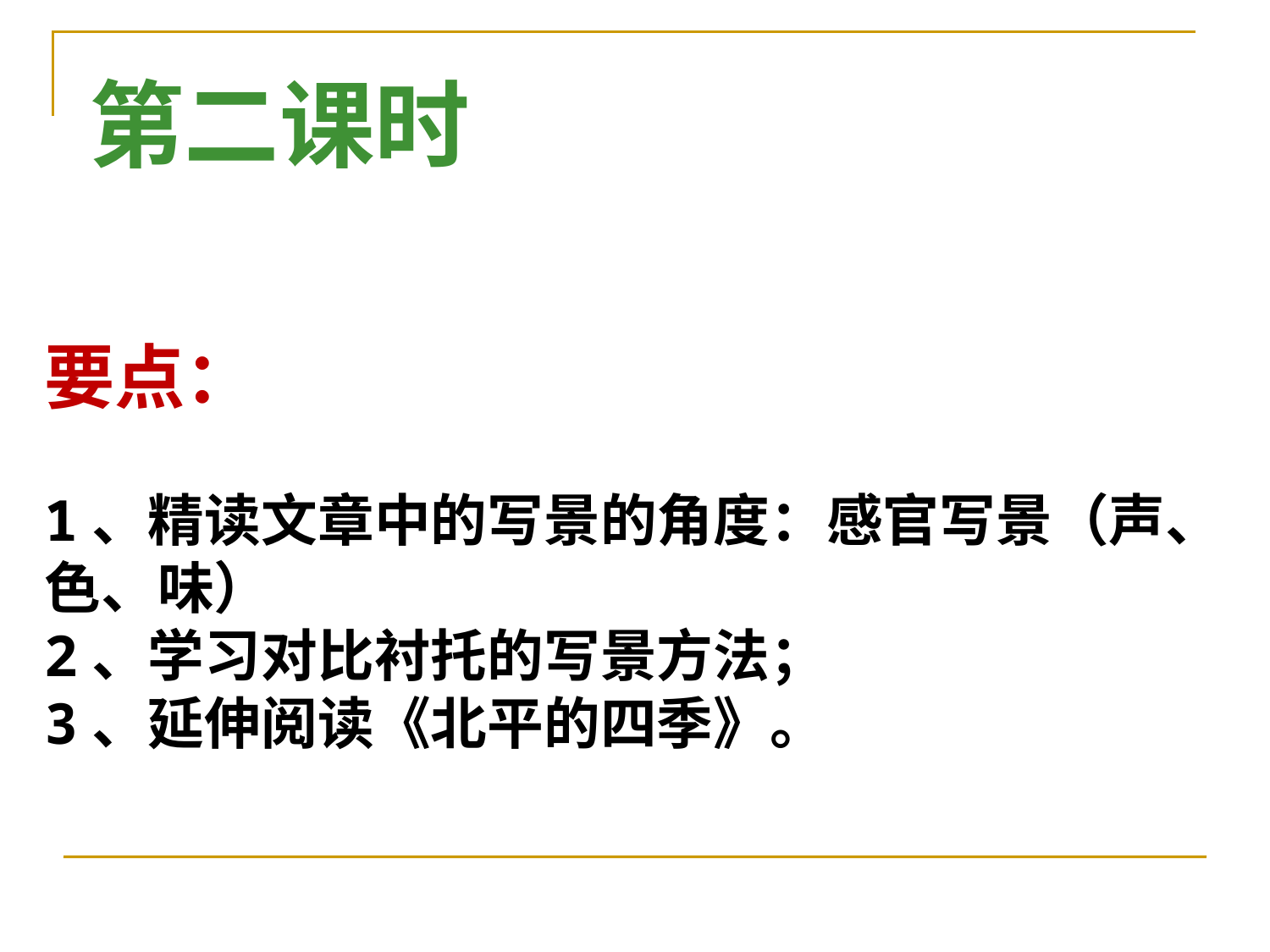

第二课时
要点：

1、精读文章中的写景的角度：感官写景（声、色、味）
2、学习对比衬托的写景方法；
3、延伸阅读《北平的四季》。